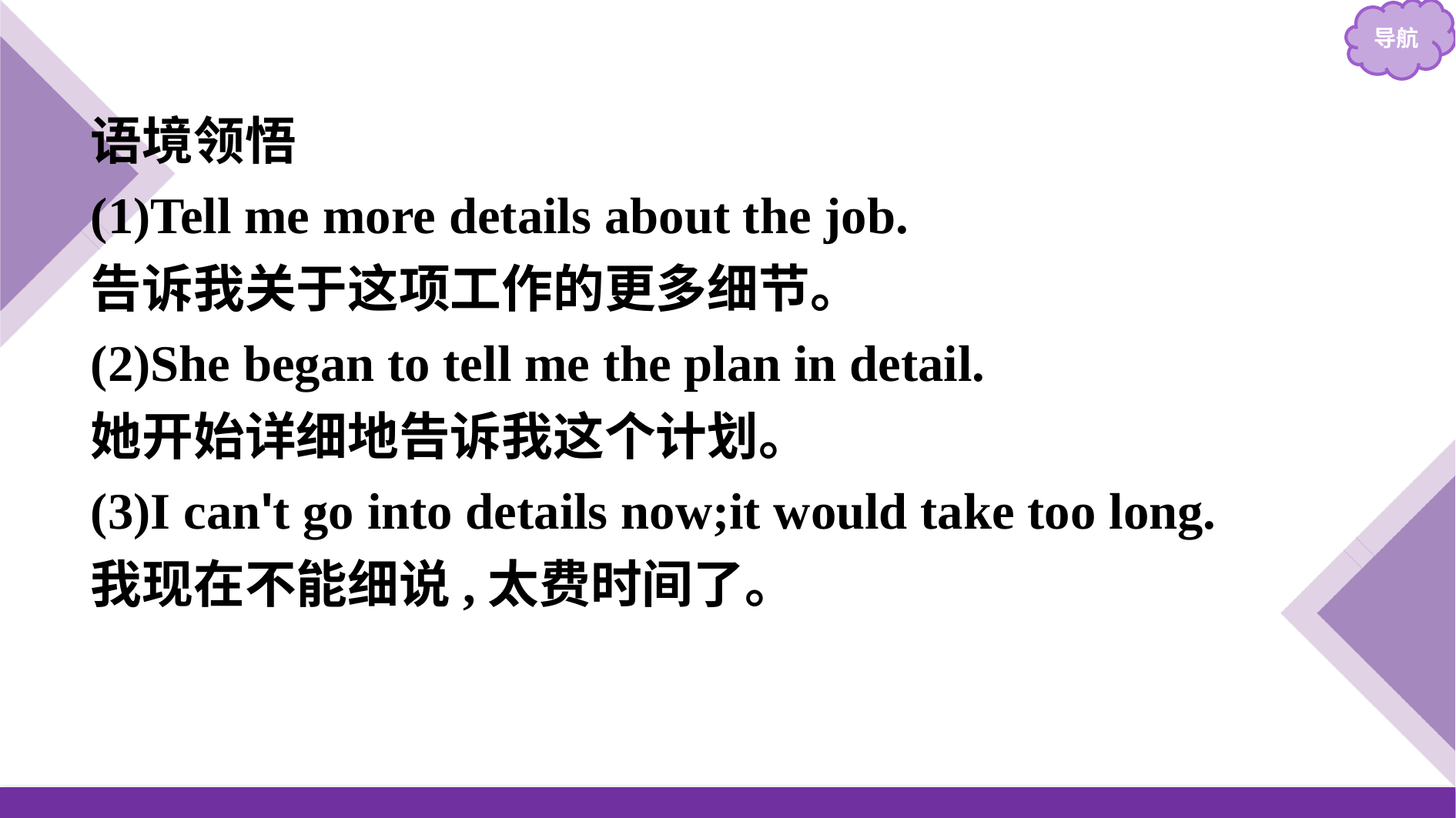

语境领悟
(1)Tell me more details about the job.
告诉我关于这项工作的更多细节。
(2)She began to tell me the plan in detail.
她开始详细地告诉我这个计划。
(3)I can't go into details now;it would take too long.
我现在不能细说,太费时间了。